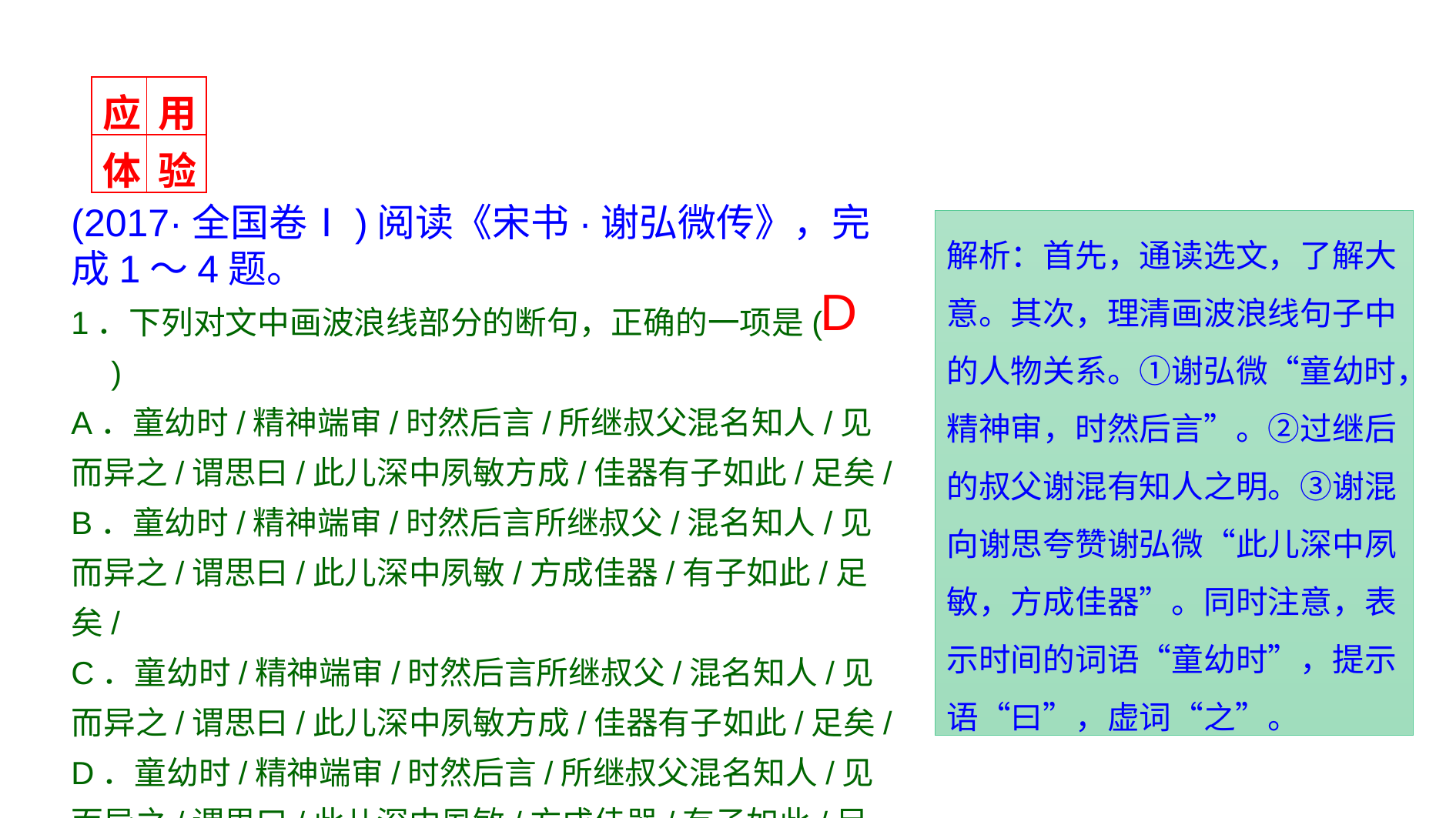

| 应 | 用 |
| --- | --- |
| 体 | 验 |
(2017·全国卷Ⅰ)阅读《宋书·谢弘微传》，完成1～4题。
1．下列对文中画波浪线部分的断句，正确的一项是(　　)
A．童幼时/精神端审/时然后言/所继叔父混名知人/见而异之/谓思曰/此儿深中夙敏方成/佳器有子如此/足矣/
B．童幼时/精神端审/时然后言所继叔父/混名知人/见而异之/谓思曰/此儿深中夙敏/方成佳器/有子如此/足矣/
C．童幼时/精神端审/时然后言所继叔父/混名知人/见而异之/谓思曰/此儿深中夙敏方成/佳器有子如此/足矣/
D．童幼时/精神端审/时然后言/所继叔父混名知人/见而异之/谓思曰/此儿深中夙敏/方成佳器/有子如此/足矣/

解析：首先，通读选文，了解大意。其次，理清画波浪线句子中的人物关系。①谢弘微“童幼时，精神审，时然后言”。②过继后的叔父谢混有知人之明。③谢混向谢思夸赞谢弘微“此儿深中夙敏，方成佳器”。同时注意，表示时间的词语“童幼时”，提示语“曰”，虚词“之”。
D